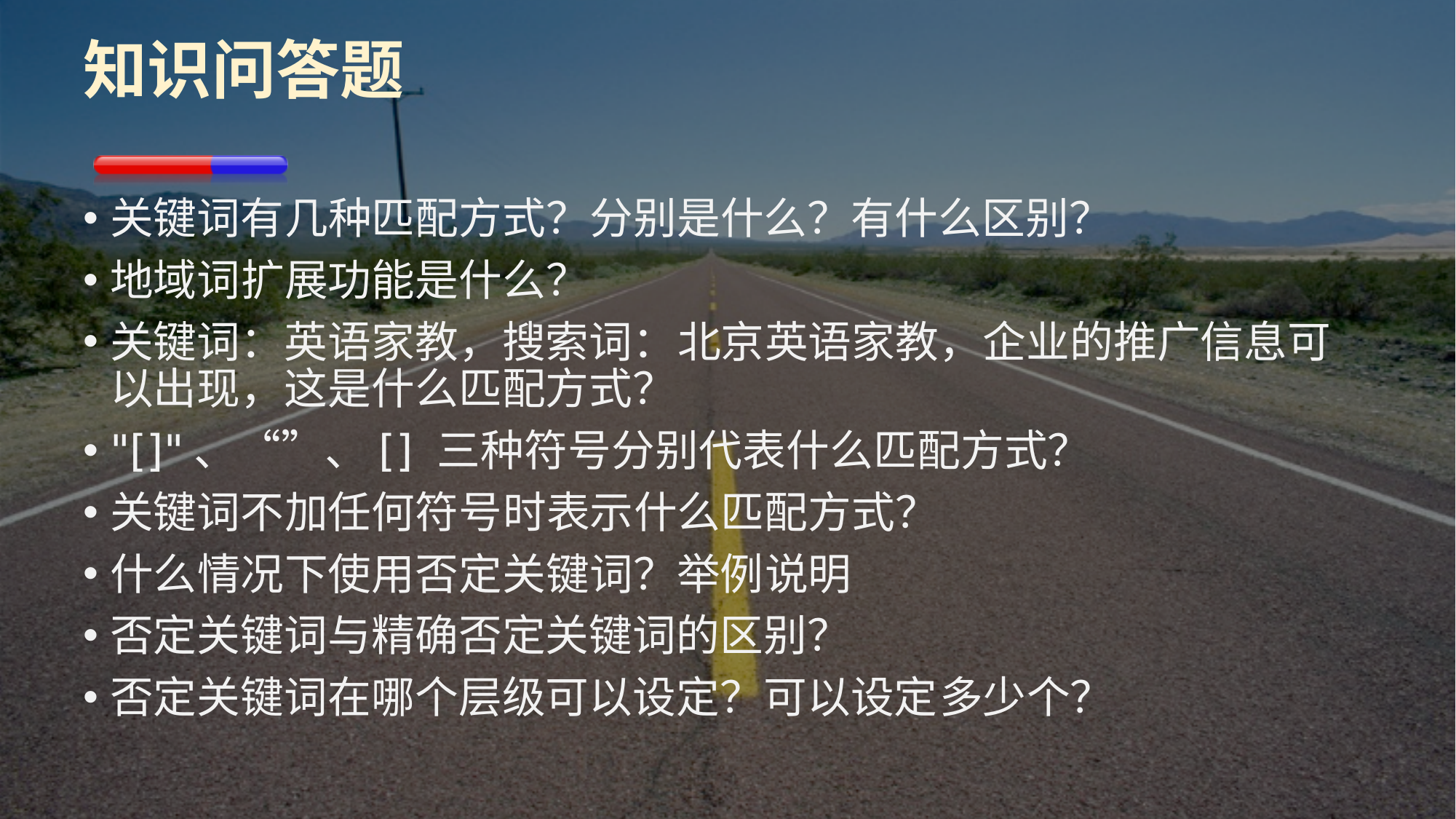

# 知识问答题
关键词有几种匹配方式？分别是什么？有什么区别？
地域词扩展功能是什么？
关键词：英语家教，搜索词：北京英语家教，企业的推广信息可以出现，这是什么匹配方式？
"[]"、“”、[] 三种符号分别代表什么匹配方式？
关键词不加任何符号时表示什么匹配方式？
什么情况下使用否定关键词？举例说明
否定关键词与精确否定关键词的区别？
否定关键词在哪个层级可以设定？可以设定多少个？